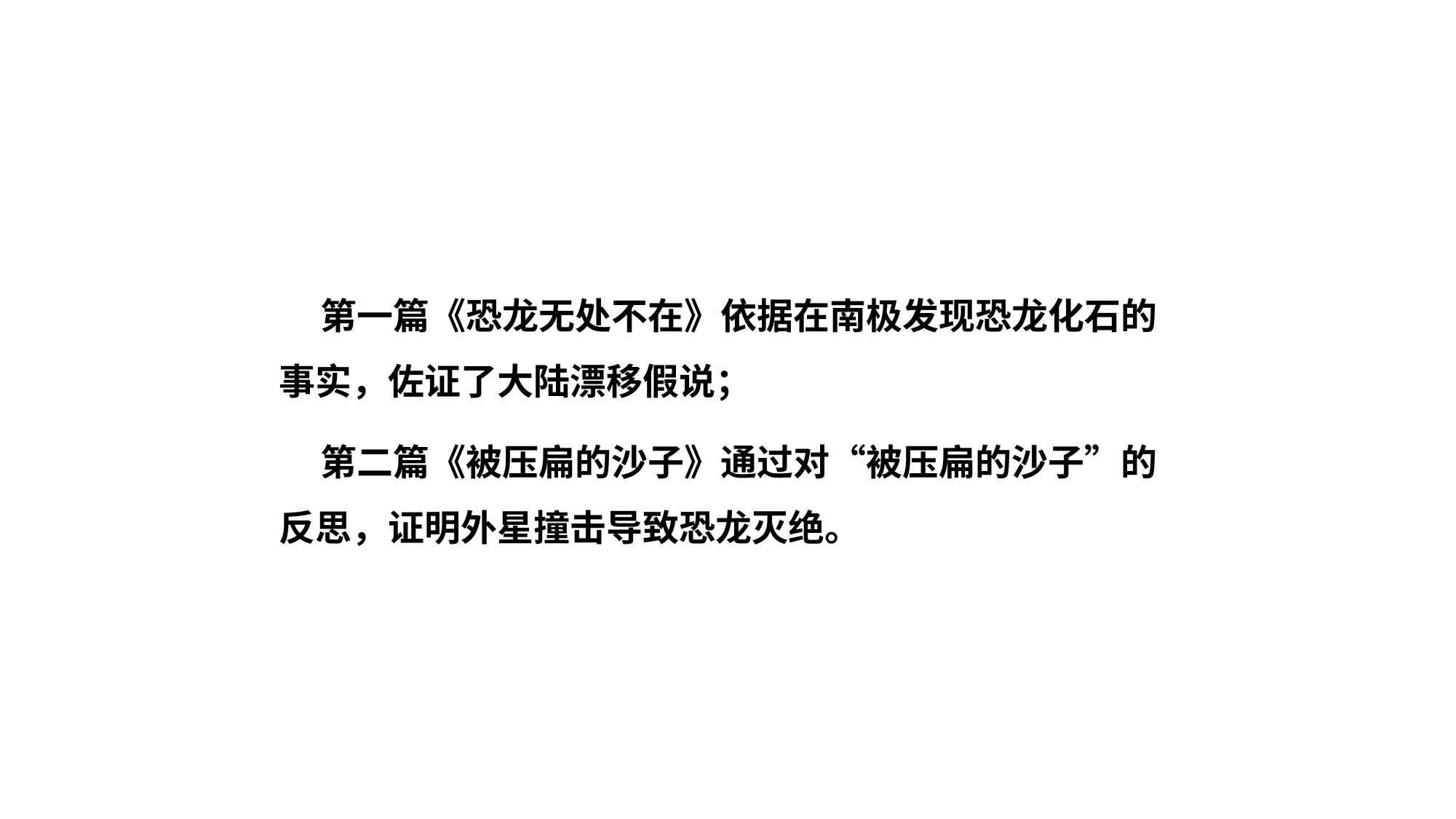

第一篇《恐龙无处不在》依据在南极发现恐龙化石的事实，佐证了大陆漂移假说；
    第二篇《被压扁的沙子》通过对“被压扁的沙子”的反思，证明外星撞击导致恐龙灭绝。